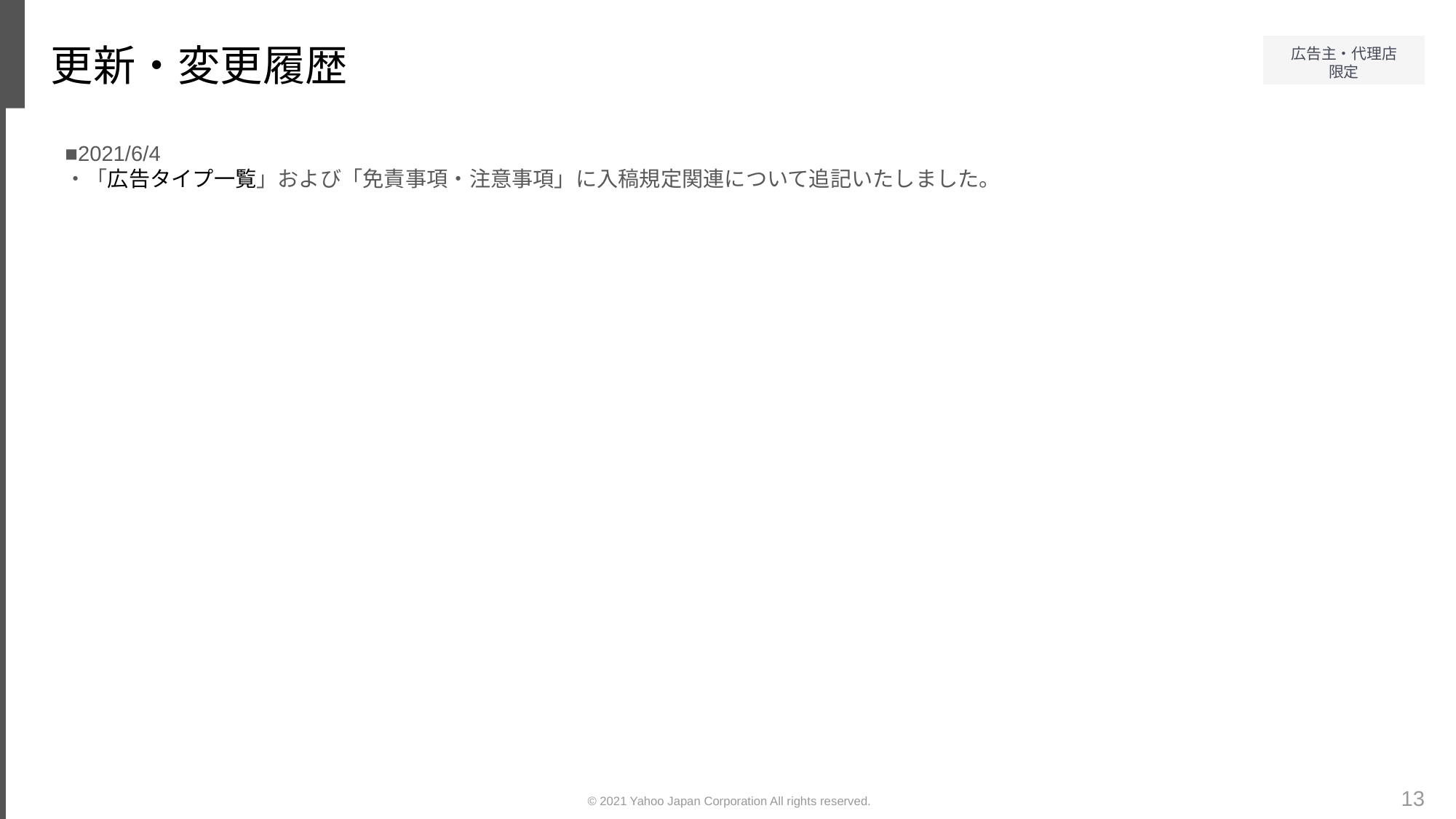

更新・変更履歴
■2021/6/4
・「広告タイプ一覧」および「免責事項・注意事項」に入稿規定関連について追記いたしました。
13